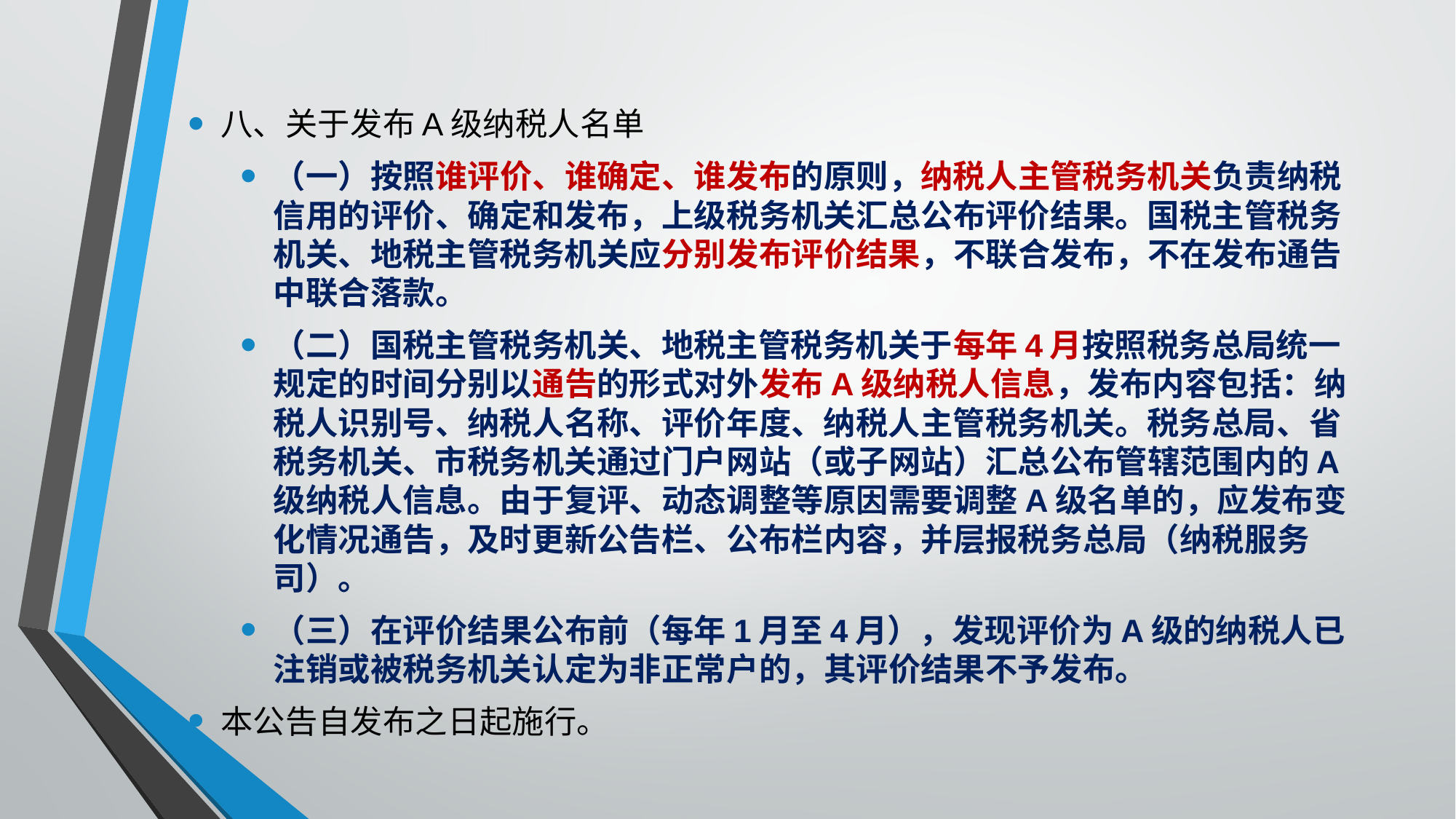

八、关于发布A级纳税人名单
（一）按照谁评价、谁确定、谁发布的原则，纳税人主管税务机关负责纳税信用的评价、确定和发布，上级税务机关汇总公布评价结果。国税主管税务机关、地税主管税务机关应分别发布评价结果，不联合发布，不在发布通告中联合落款。
（二）国税主管税务机关、地税主管税务机关于每年4月按照税务总局统一规定的时间分别以通告的形式对外发布A级纳税人信息，发布内容包括：纳税人识别号、纳税人名称、评价年度、纳税人主管税务机关。税务总局、省税务机关、市税务机关通过门户网站（或子网站）汇总公布管辖范围内的A级纳税人信息。由于复评、动态调整等原因需要调整A级名单的，应发布变化情况通告，及时更新公告栏、公布栏内容，并层报税务总局（纳税服务司）。
（三）在评价结果公布前（每年1月至4月），发现评价为A级的纳税人已注销或被税务机关认定为非正常户的，其评价结果不予发布。
本公告自发布之日起施行。